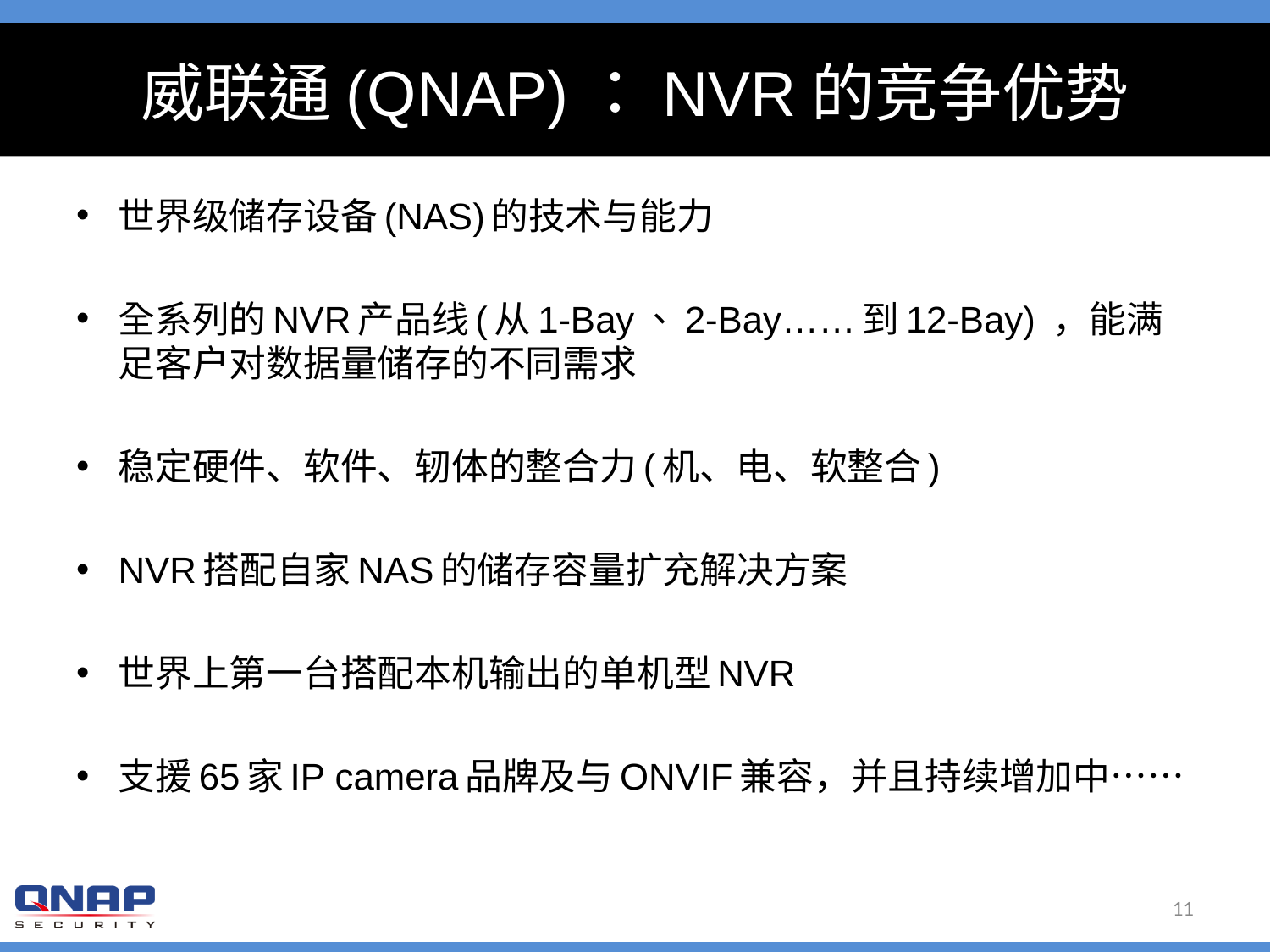

# 威联通(QNAP)：NVR的竞争优势
世界级储存设备(NAS)的技术与能力

全系列的NVR产品线(从1-Bay、2-Bay……到12-Bay) ，能满足客户对数据量储存的不同需求

稳定硬件、软件、轫体的整合力(机、电、软整合)

NVR搭配自家NAS的储存容量扩充解决方案

世界上第一台搭配本机输出的单机型NVR

支援65家IP camera品牌及与ONVIF兼容，并且持续增加中……

11